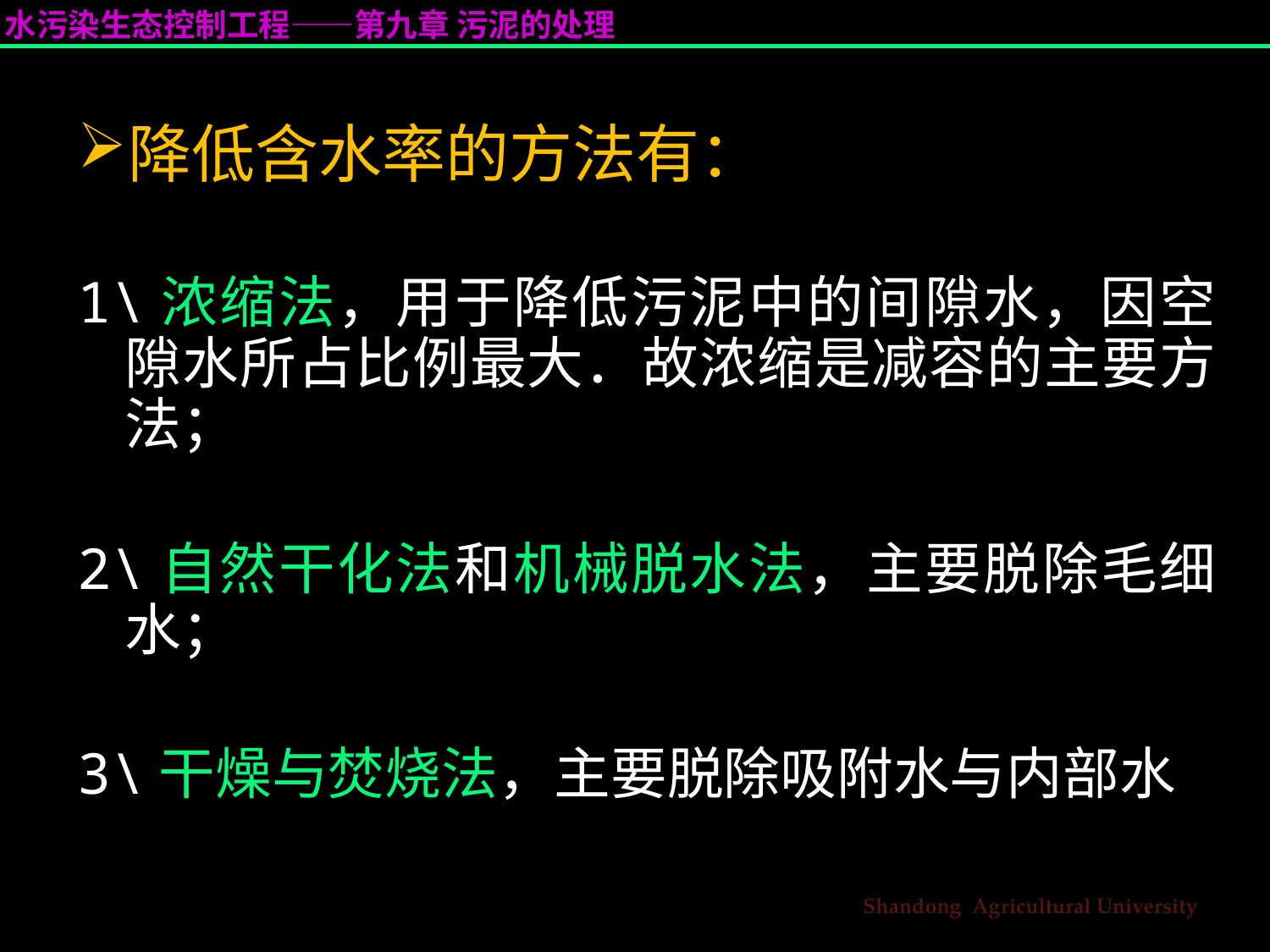

降低含水率的方法有：

1\浓缩法，用于降低污泥中的间隙水，因空隙水所占比例最大．故浓缩是减容的主要方法；

2\自然干化法和机械脱水法，主要脱除毛细水；

3\干燥与焚烧法，主要脱除吸附水与内部水